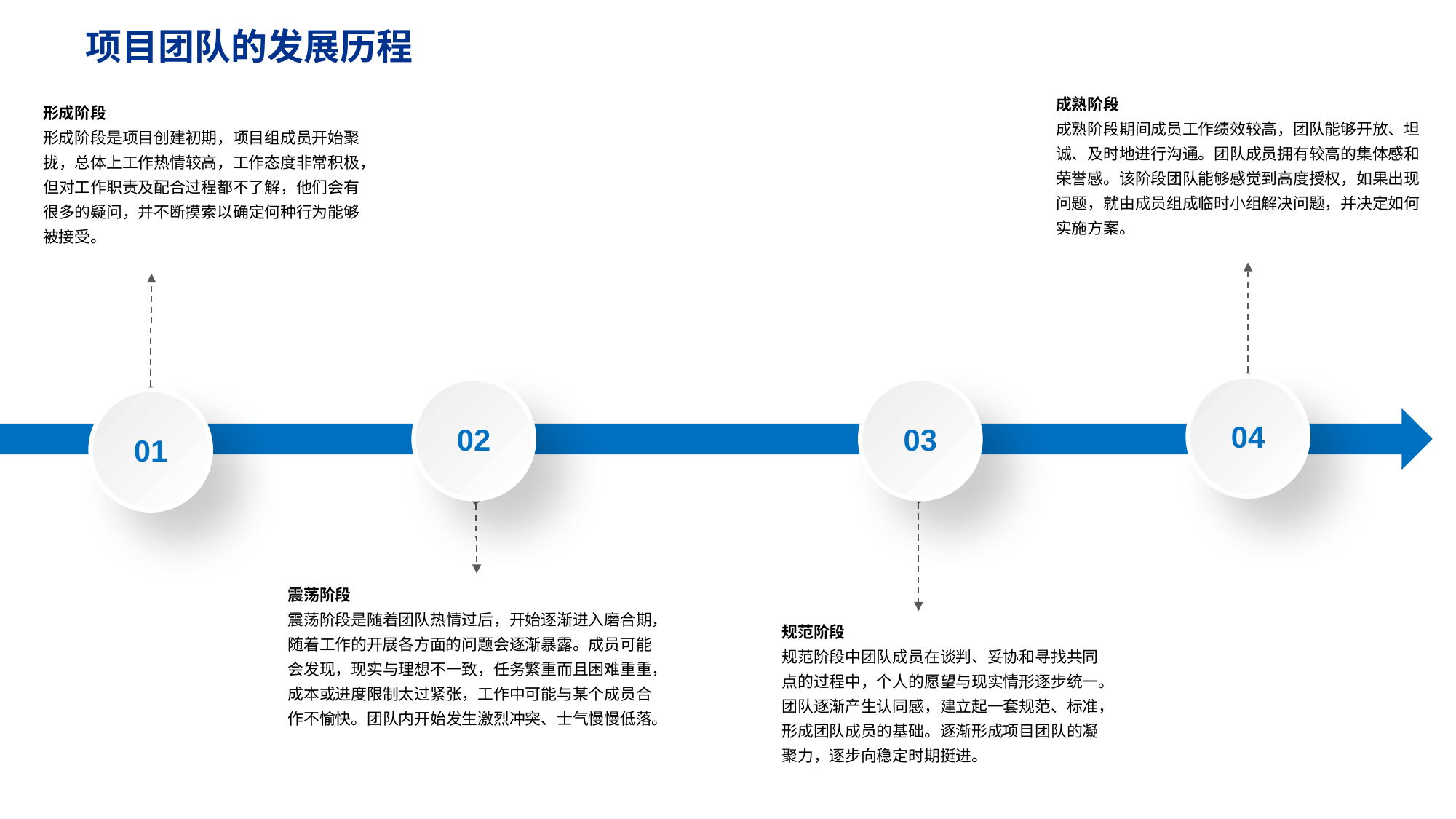

项目团队的发展历程
成熟阶段
成熟阶段期间成员工作绩效较高，团队能够开放、坦诚、及时地进行沟通。团队成员拥有较高的集体感和荣誉感。该阶段团队能够感觉到高度授权，如果出现问题，就由成员组成临时小组解决问题，并决定如何实施方案。
形成阶段
形成阶段是项目创建初期，项目组成员开始聚拢，总体上工作热情较高，工作态度非常积极，但对工作职责及配合过程都不了解，他们会有很多的疑问，并不断摸索以确定何种行为能够被接受。
04
02
03
01

震荡阶段
震荡阶段是随着团队热情过后，开始逐渐进入磨合期，随着工作的开展各方面的问题会逐渐暴露。成员可能会发现，现实与理想不一致，任务繁重而且困难重重，成本或进度限制太过紧张，工作中可能与某个成员合作不愉快。团队内开始发生激烈冲突、士气慢慢低落。
规范阶段
规范阶段中团队成员在谈判、妥协和寻找共同点的过程中，个人的愿望与现实情形逐步统一。团队逐渐产生认同感，建立起一套规范、标准，形成团队成员的基础。逐渐形成项目团队的凝聚力，逐步向稳定时期挺进。